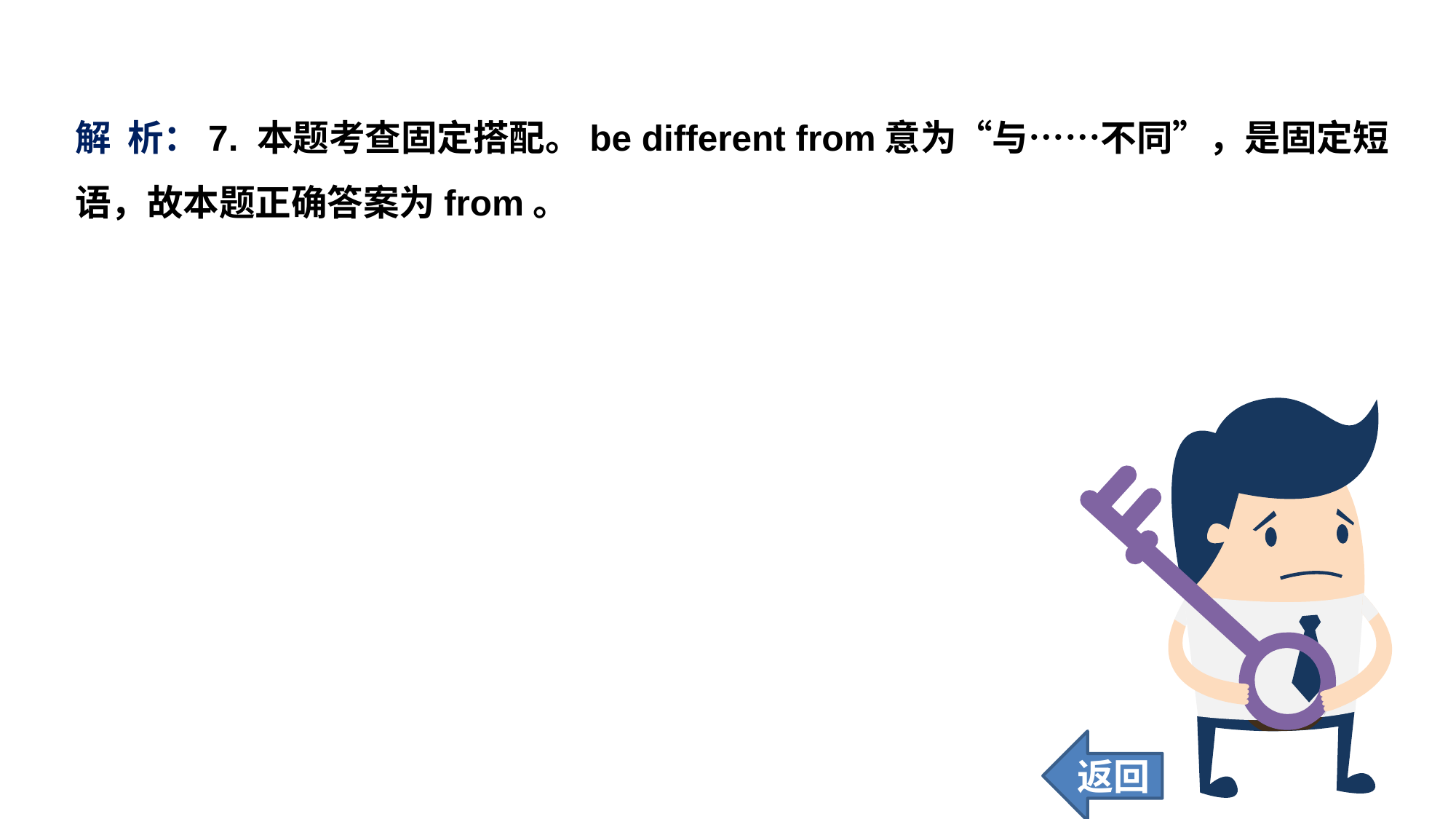

解  析：7. 本题考查固定搭配。be different from意为“与……不同”，是固定短语，故本题正确答案为from。

返回
96